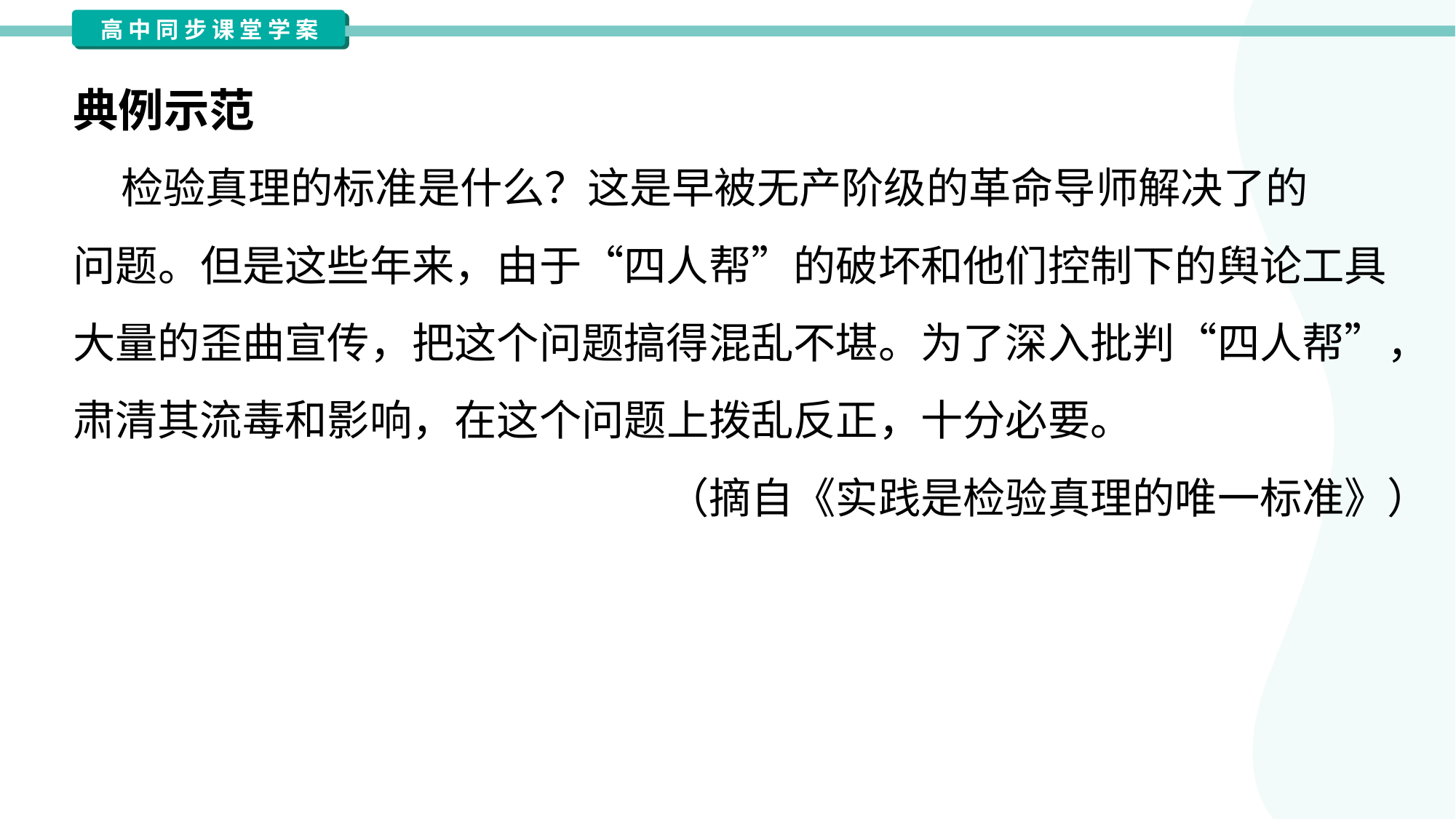

典例示范
    检验真理的标准是什么？这是早被无产阶级的革命导师解决了的
问题。但是这些年来，由于“四人帮”的破坏和他们控制下的舆论工具
大量的歪曲宣传，把这个问题搞得混乱不堪。为了深入批判“四人帮”，
肃清其流毒和影响，在这个问题上拨乱反正，十分必要。
（摘自《实践是检验真理的唯一标准》）